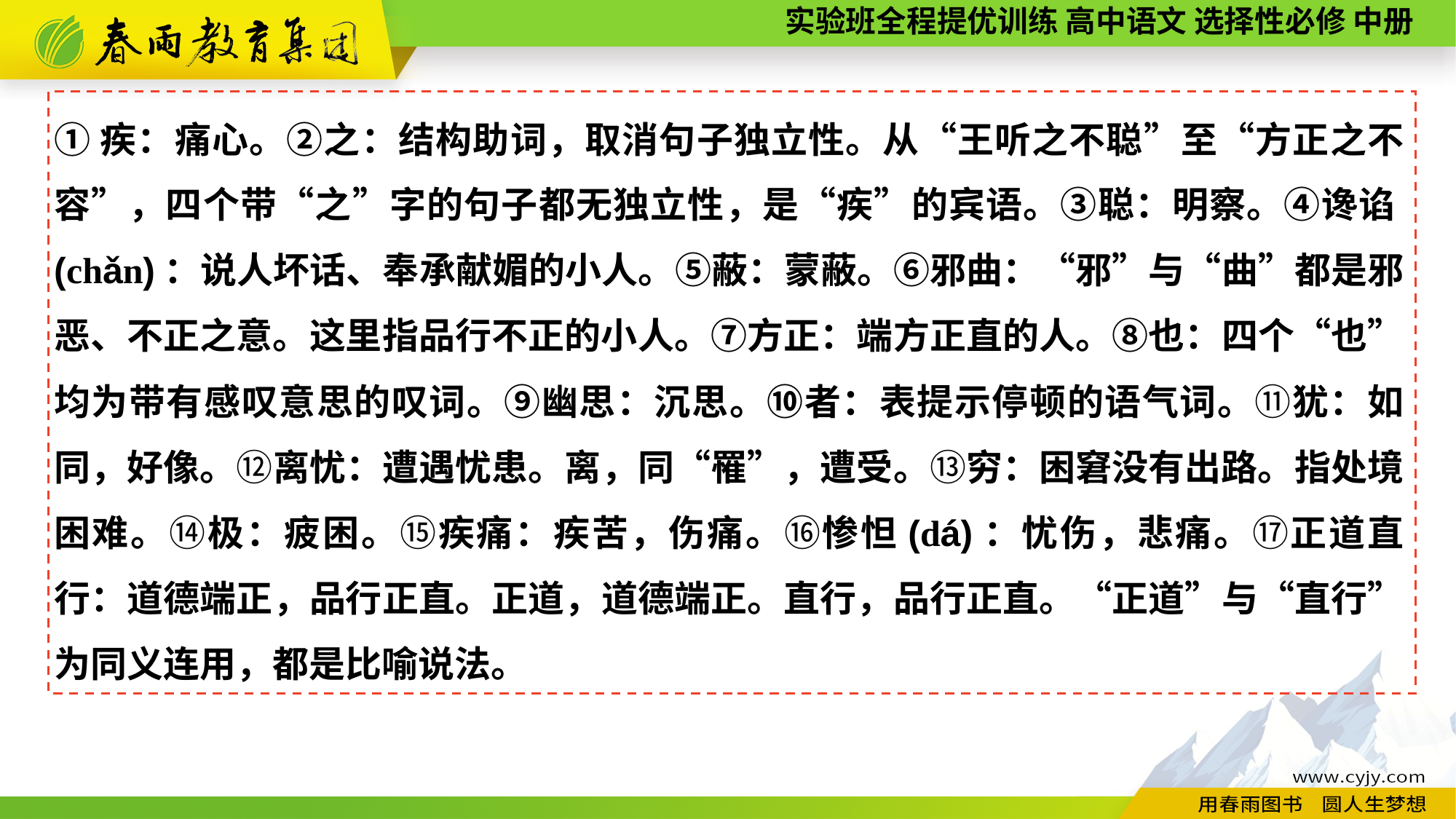

①疾：痛心。②之：结构助词，取消句子独立性。从“王听之不聪”至“方正之不容”，四个带“之”字的句子都无独立性，是“疾”的宾语。③聪：明察。④谗谄(chǎn)：说人坏话、奉承献媚的小人。⑤蔽：蒙蔽。⑥邪曲：“邪”与“曲”都是邪恶、不正之意。这里指品行不正的小人。⑦方正：端方正直的人。⑧也：四个“也”均为带有感叹意思的叹词。⑨幽思：沉思。⑩者：表提示停顿的语气词。⑪犹：如同，好像。⑫离忧：遭遇忧患。离，同“罹”，遭受。⑬穷：困窘没有出路。指处境困难。⑭极：疲困。⑮疾痛：疾苦，伤痛。⑯惨怛(dá)：忧伤，悲痛。⑰正道直行：道德端正，品行正直。正道，道德端正。直行，品行正直。“正道”与“直行”为同义连用，都是比喻说法。